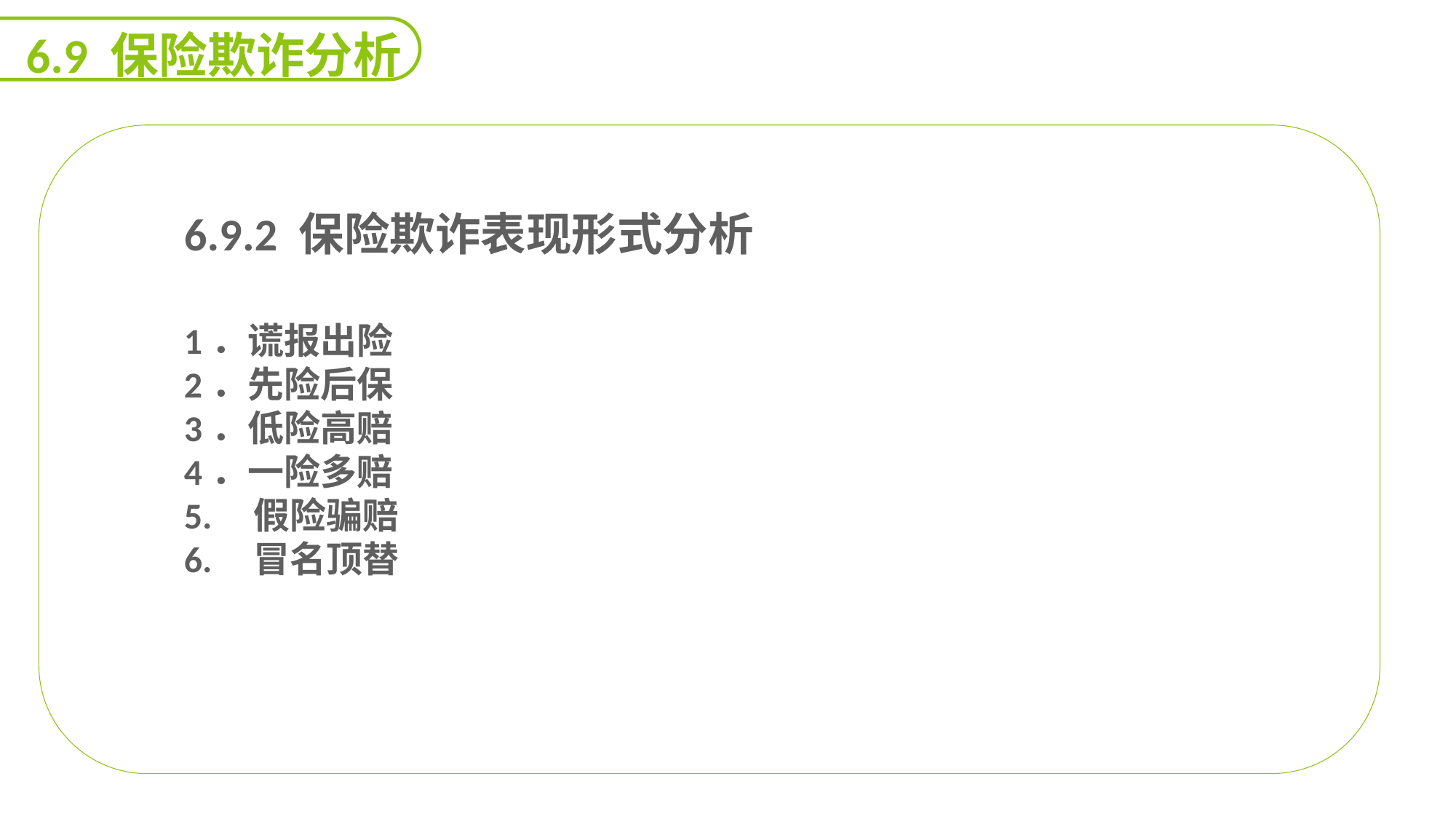

6.9 保险欺诈分析

6.9.2 保险欺诈表现形式分析

1．谎报出险
2．先险后保
3．低险高赔
4．一险多赔
5.    假险骗赔
6.    冒名顶替

能力
目标

延迟符